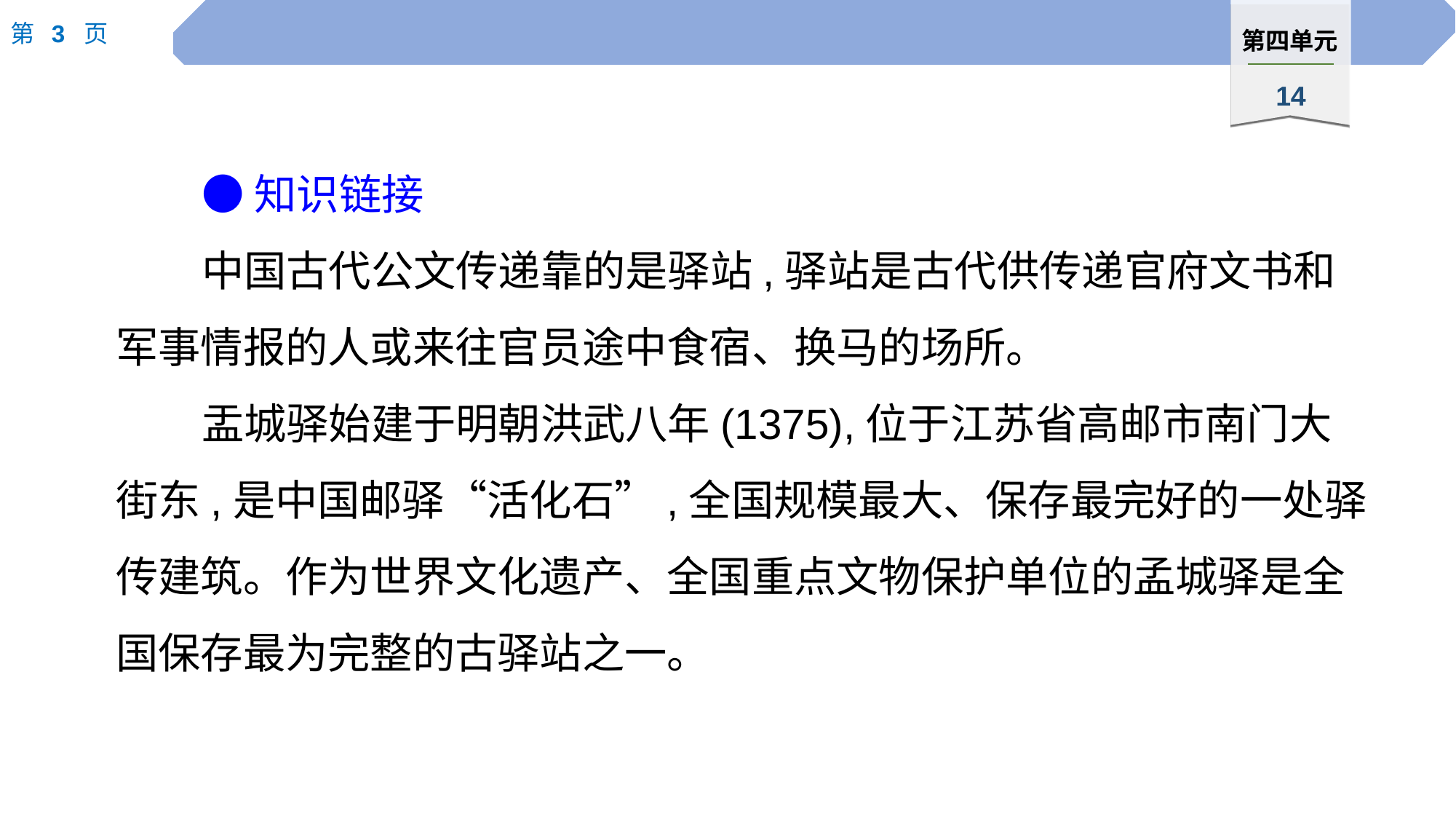

●知识链接
中国古代公文传递靠的是驿站,驿站是古代供传递官府文书和军事情报的人或来往官员途中食宿、换马的场所。
盂城驿始建于明朝洪武八年(1375),位于江苏省高邮市南门大街东,是中国邮驿“活化石”,全国规模最大、保存最完好的一处驿传建筑。作为世界文化遗产、全国重点文物保护单位的孟城驿是全国保存最为完整的古驿站之一。